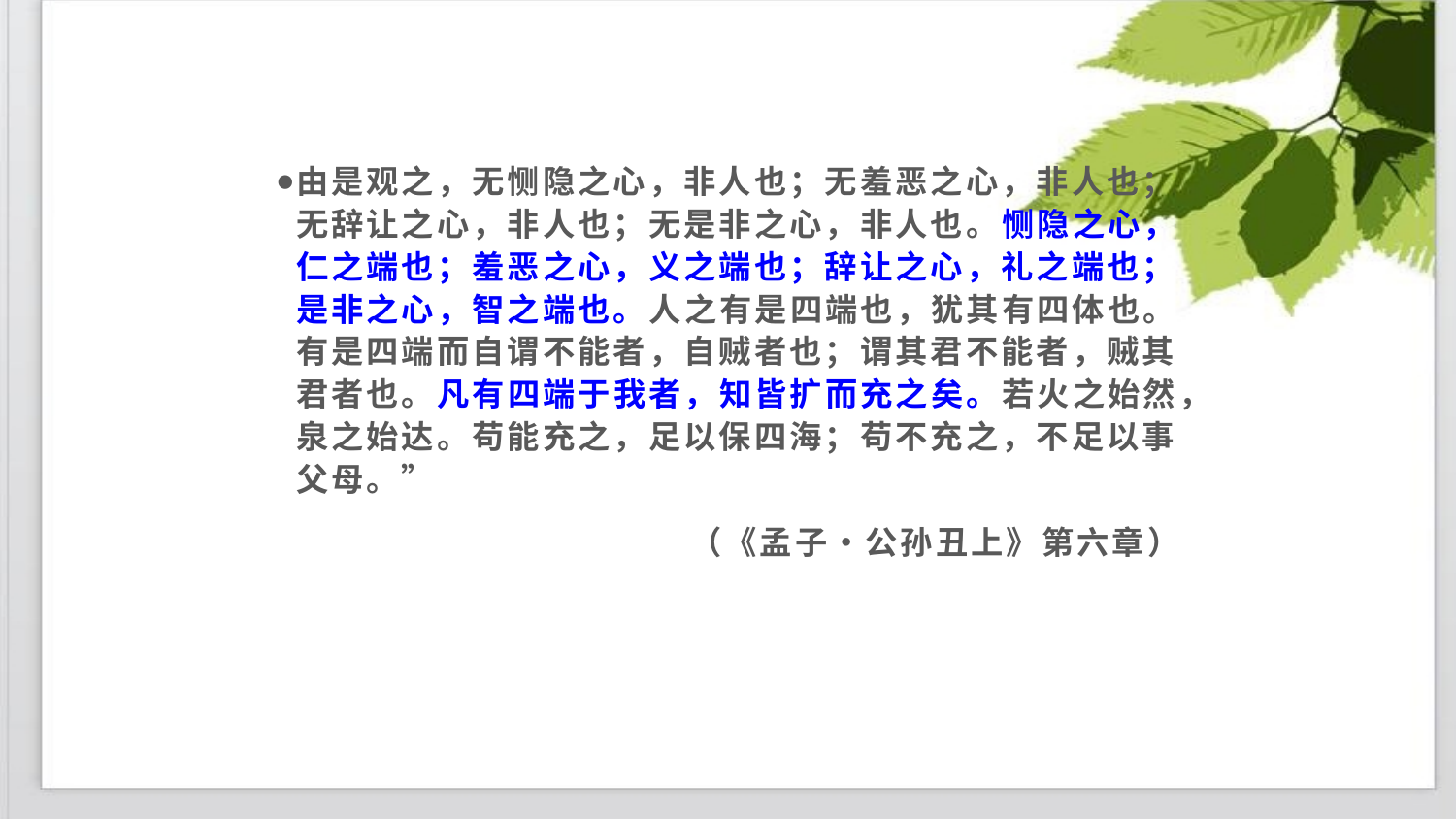

由是观之，无恻隐之心，非人也；无羞恶之心，非人也；无辞让之心，非人也；无是非之心，非人也。恻隐之心，仁之端也；羞恶之心，义之端也；辞让之心，礼之端也；是非之心，智之端也。人之有是四端也，犹其有四体也。有是四端而自谓不能者，自贼者也；谓其君不能者，贼其君者也。凡有四端于我者，知皆扩而充之矣。若火之始然，泉之始达。苟能充之，足以保四海；苟不充之，不足以事父母。”
（《孟子•公孙丑上》第六章）

8